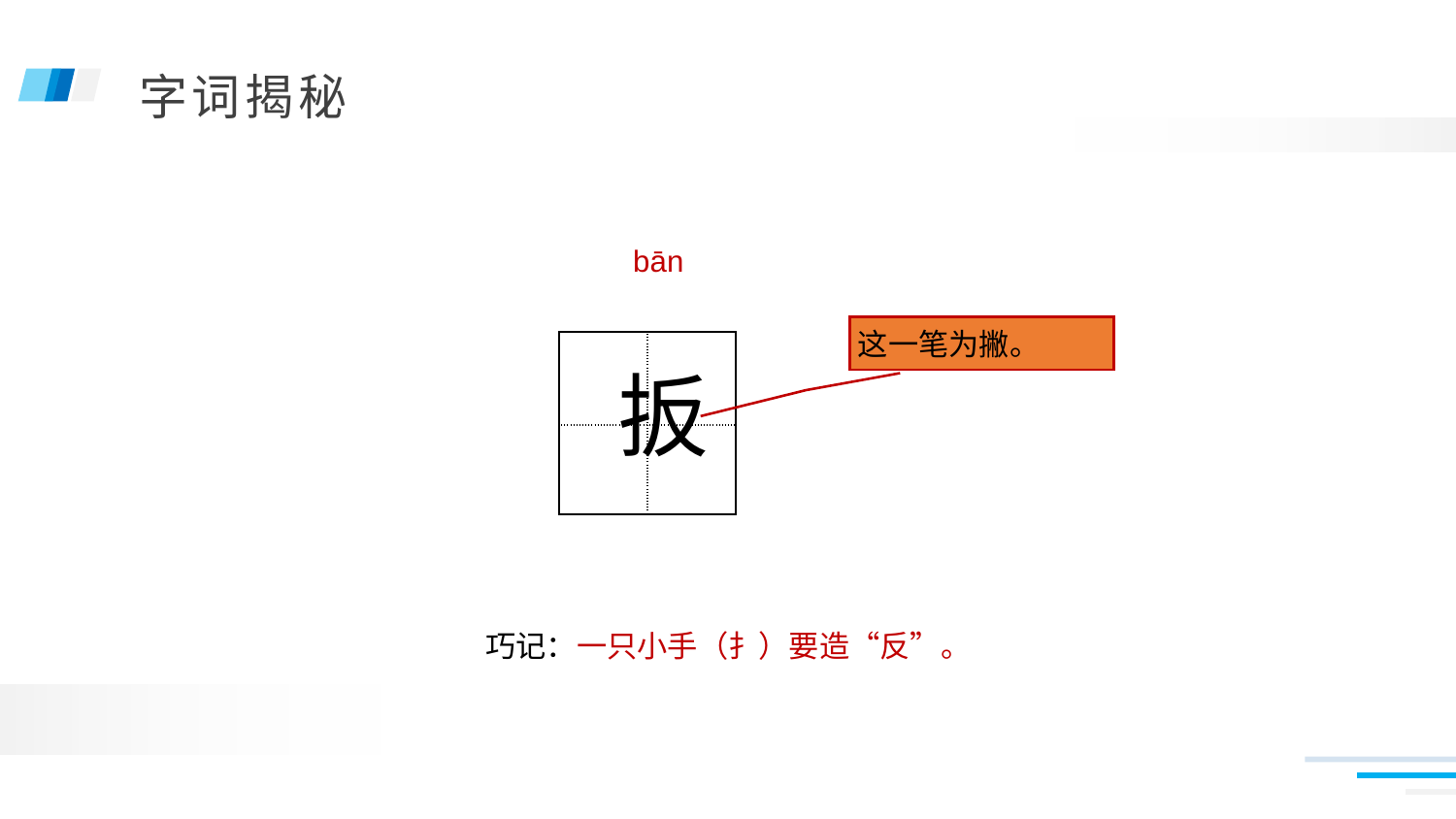

bān
这一笔为撇。
|  |  |
| --- | --- |
|  |  |
扳
  巧记：一只小手（扌）要造“反”。